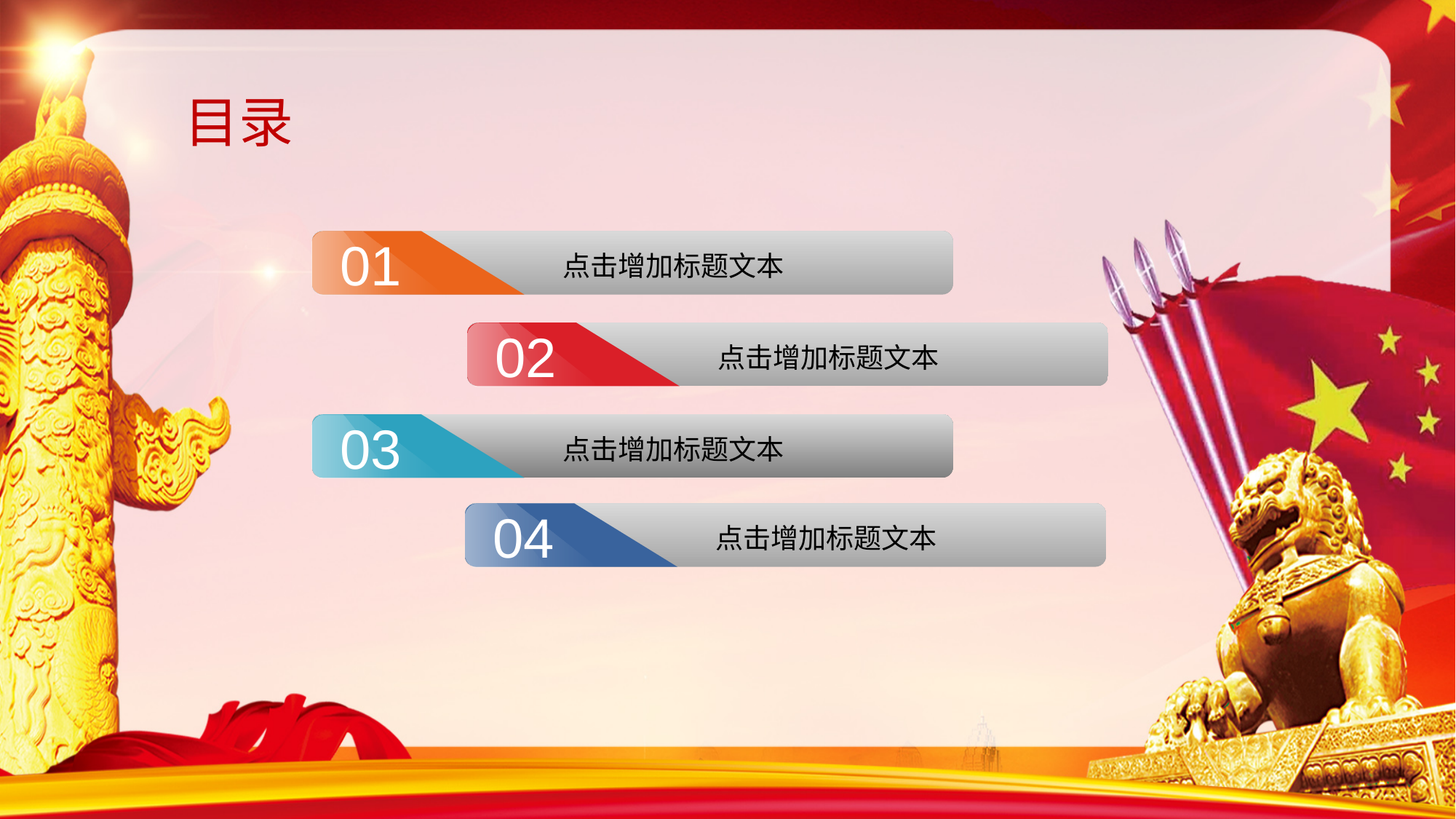

目录
01

点击增加标题文本
02

点击增加标题文本
03

点击增加标题文本
04

点击增加标题文本